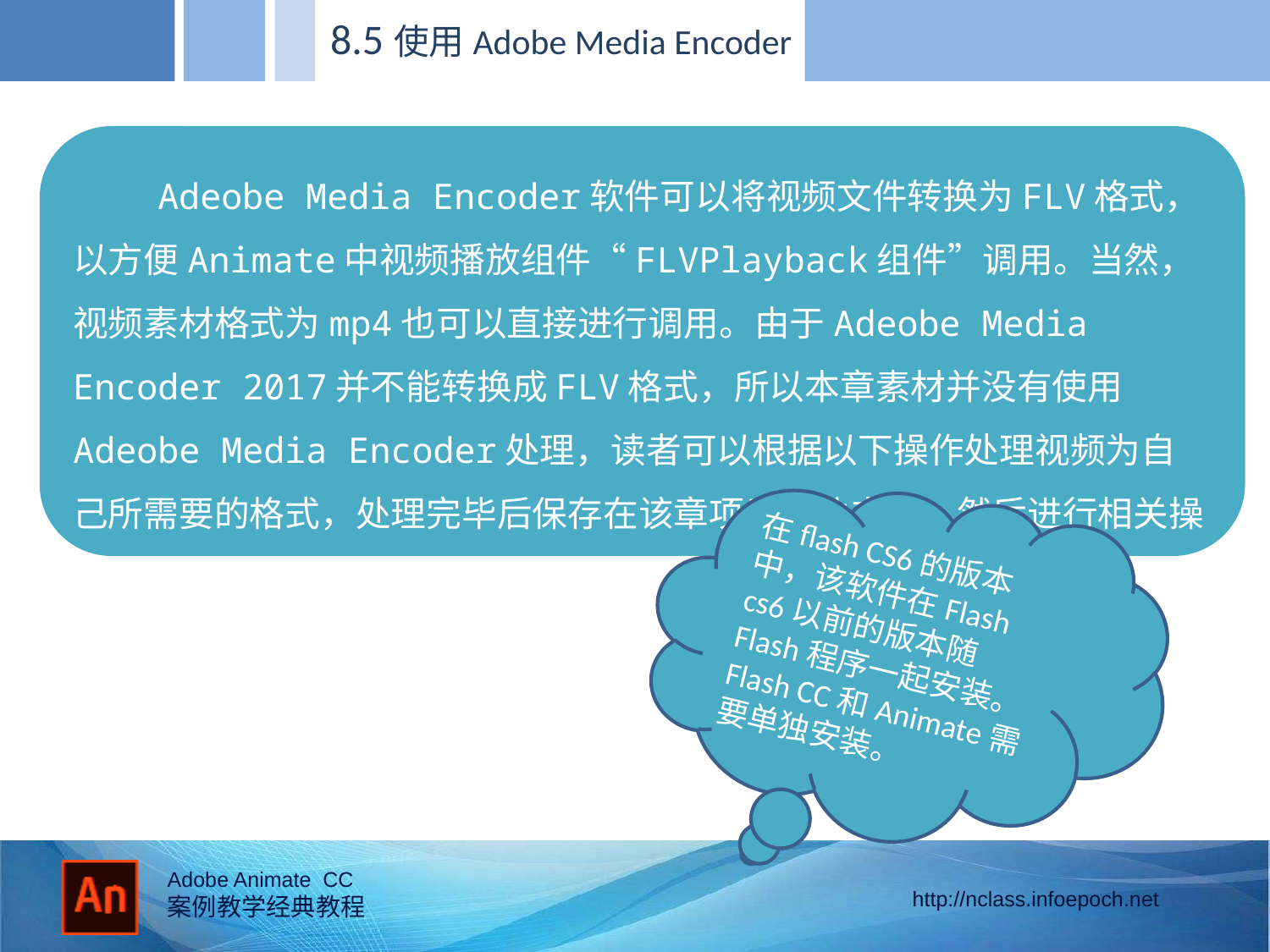

8.5使用Adobe Media Encoder
    Adeobe Media Encoder软件可以将视频文件转换为FLV格式，以方便Animate中视频播放组件“FLVPlayback组件”调用。当然，视频素材格式为mp4也可以直接进行调用。由于Adeobe Media Encoder 2017并不能转换成FLV格式，所以本章素材并没有使用Adeobe Media Encoder处理，读者可以根据以下操作处理视频为自己所需要的格式，处理完毕后保存在该章项目文件夹中，然后进行相关操作。
在flash CS6的版本中，该软件在Flash cs6以前的版本随Flash程序一起安装。Flash CC和Animate需要单独安装。